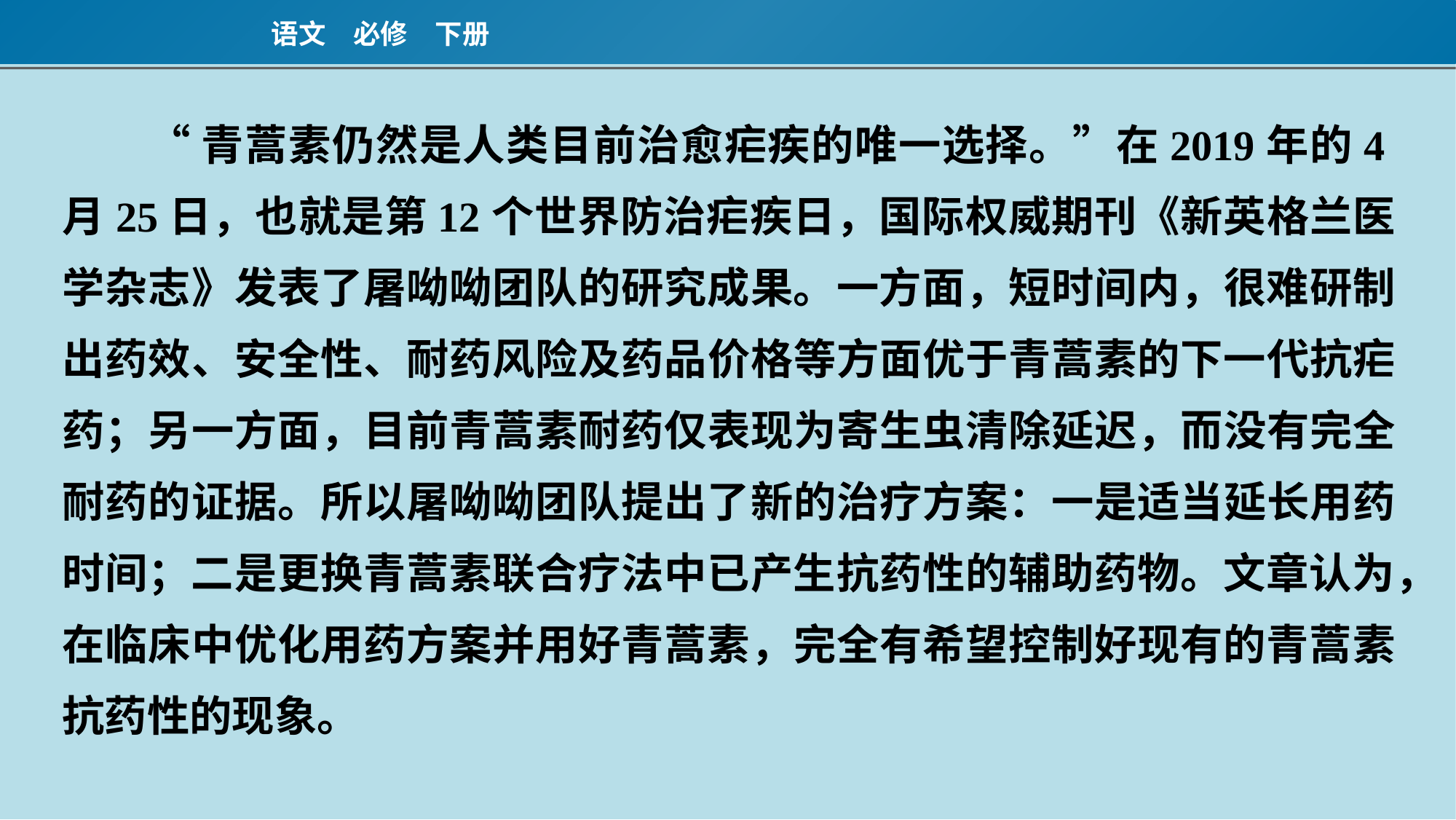

“青蒿素仍然是人类目前治愈疟疾的唯一选择。”在2019年的4月25日，也就是第12个世界防治疟疾日，国际权威期刊《新英格兰医学杂志》发表了屠呦呦团队的研究成果。一方面，短时间内，很难研制出药效、安全性、耐药风险及药品价格等方面优于青蒿素的下一代抗疟药；另一方面，目前青蒿素耐药仅表现为寄生虫清除延迟，而没有完全耐药的证据。所以屠呦呦团队提出了新的治疗方案：一是适当延长用药时间；二是更换青蒿素联合疗法中已产生抗药性的辅助药物。文章认为，在临床中优化用药方案并用好青蒿素，完全有希望控制好现有的青蒿素抗药性的现象。